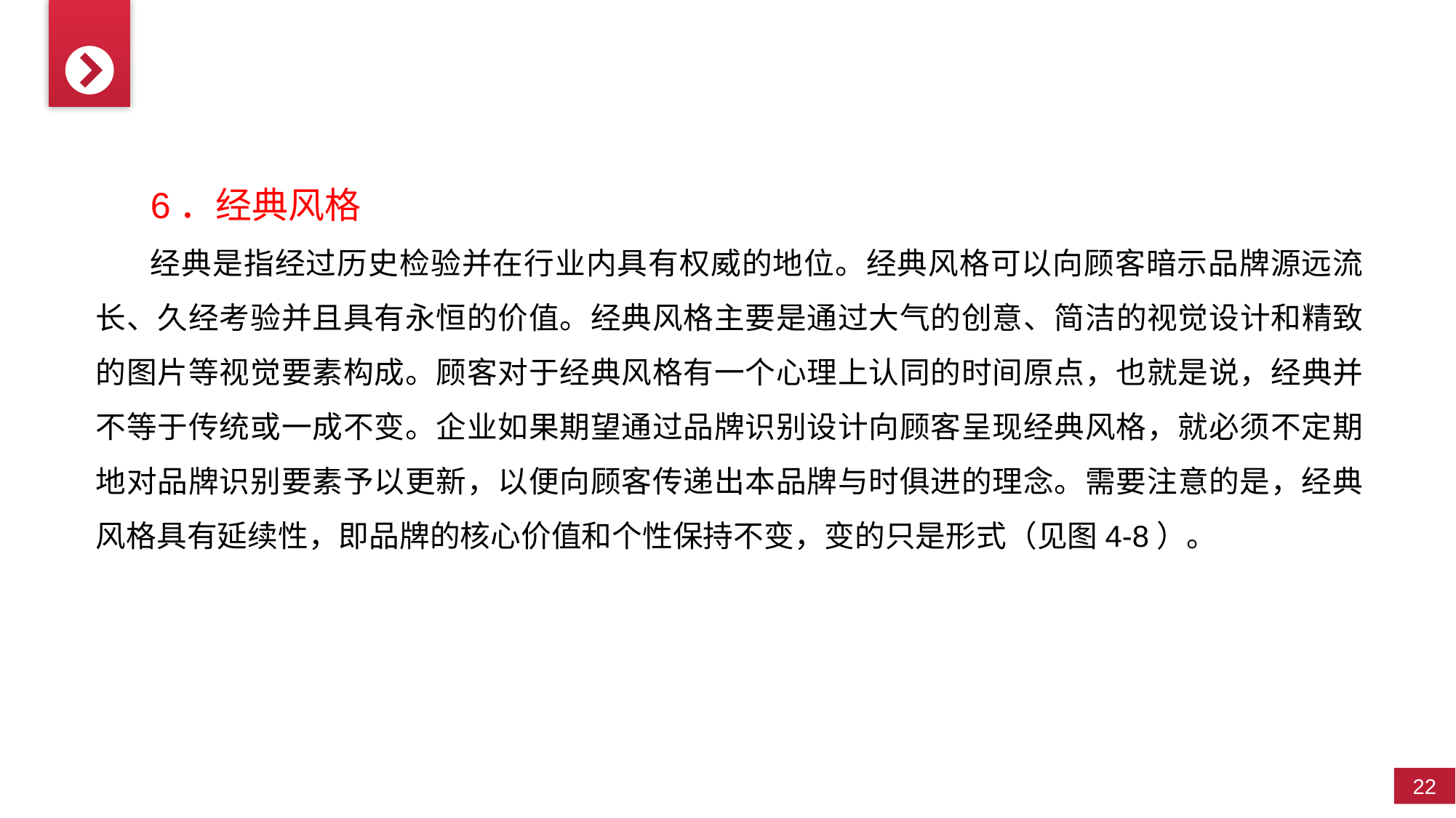

6．经典风格
经典是指经过历史检验并在行业内具有权威的地位。经典风格可以向顾客暗示品牌源远流长、久经考验并且具有永恒的价值。经典风格主要是通过大气的创意、简洁的视觉设计和精致的图片等视觉要素构成。顾客对于经典风格有一个心理上认同的时间原点，也就是说，经典并不等于传统或一成不变。企业如果期望通过品牌识别设计向顾客呈现经典风格，就必须不定期地对品牌识别要素予以更新，以便向顾客传递出本品牌与时俱进的理念。需要注意的是，经典风格具有延续性，即品牌的核心价值和个性保持不变，变的只是形式（见图4-8）。